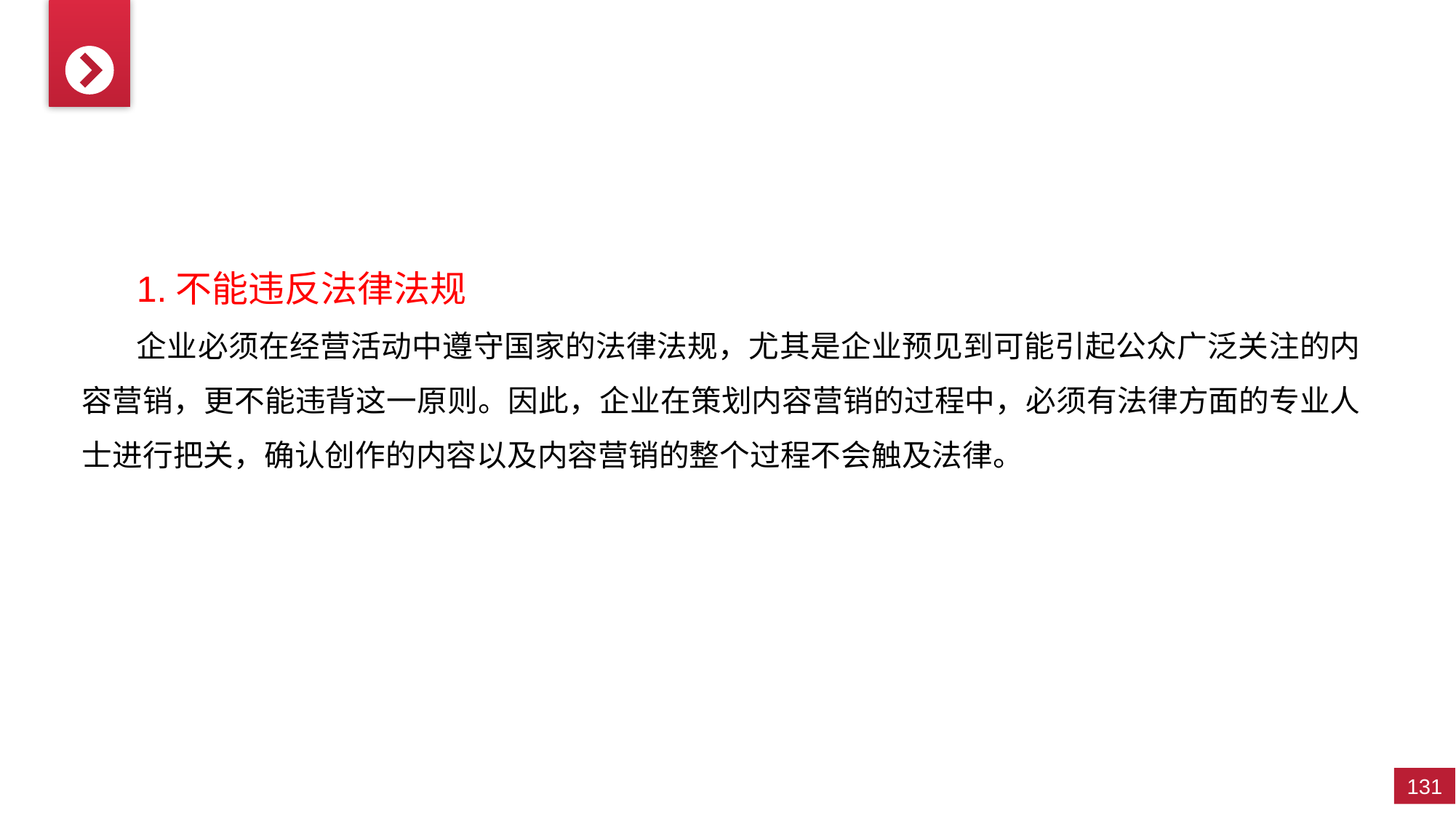

1.不能违反法律法规
企业必须在经营活动中遵守国家的法律法规，尤其是企业预见到可能引起公众广泛关注的内容营销，更不能违背这一原则。因此，企业在策划内容营销的过程中，必须有法律方面的专业人士进行把关，确认创作的内容以及内容营销的整个过程不会触及法律。